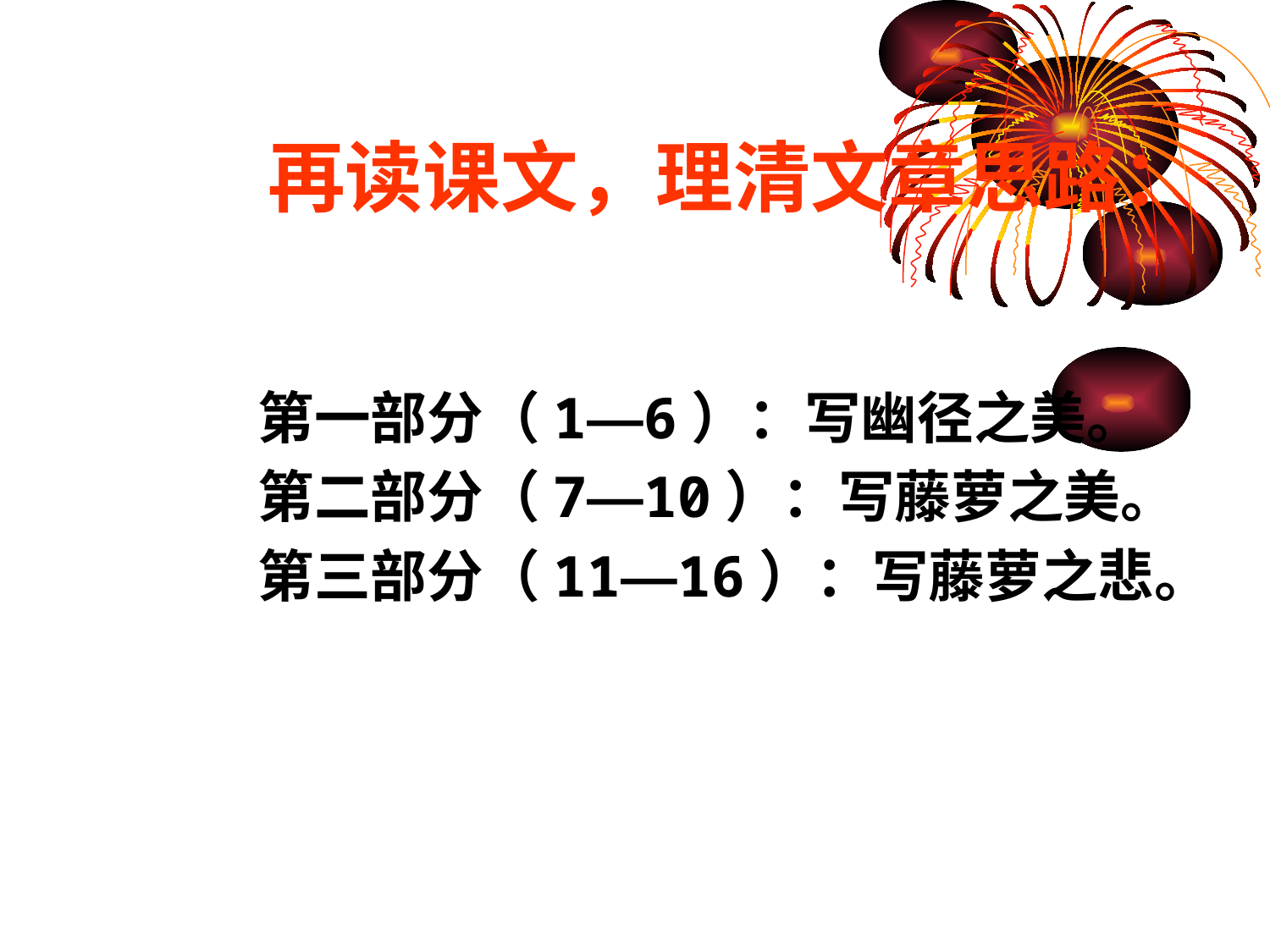

# 再读课文，理清文章思路：
第一部分（1—6）：写幽径之美。
第二部分（7—10）：写藤萝之美。
第三部分（11—16）：写藤萝之悲。